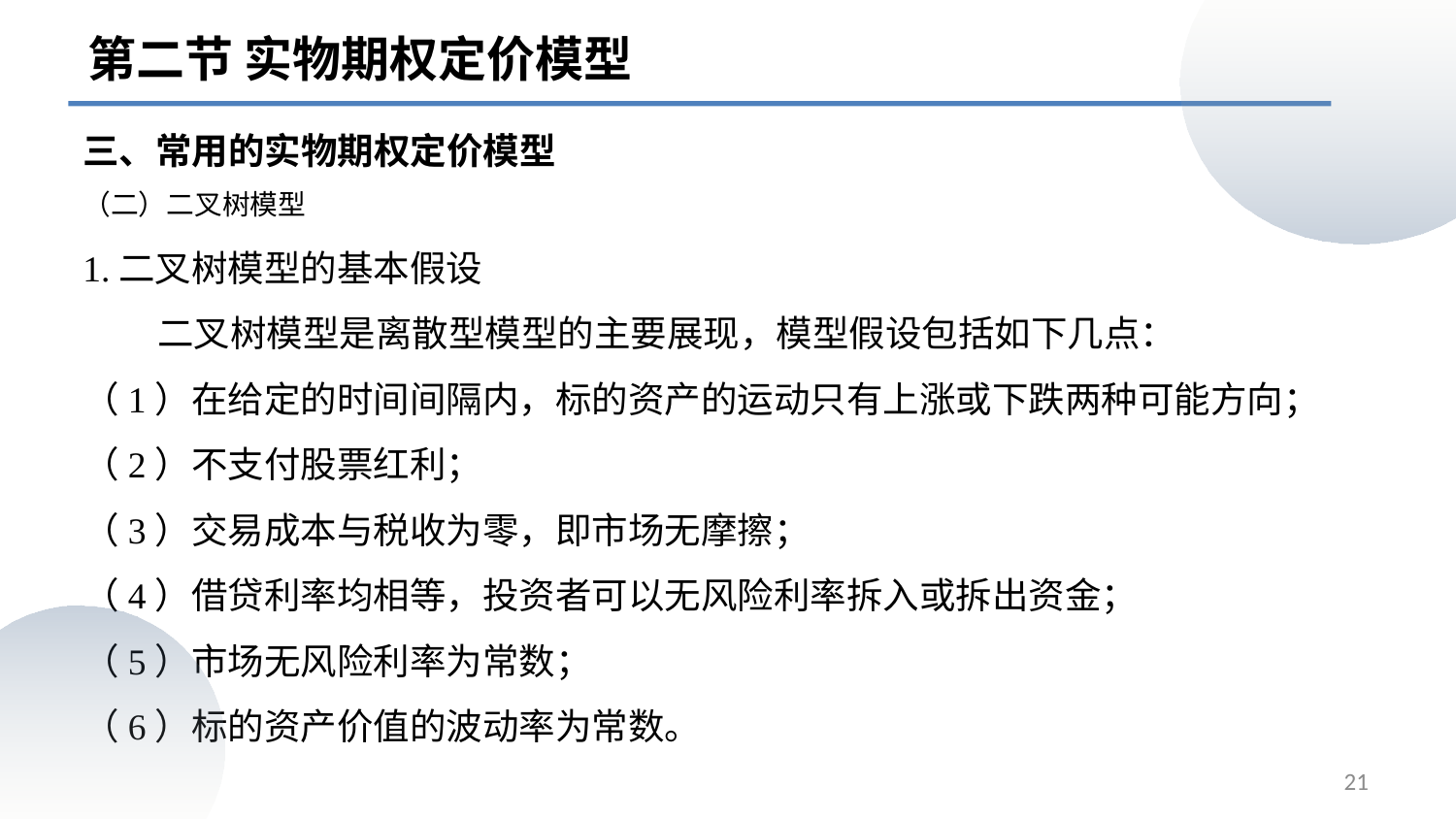

第二节 实物期权定价模型
三、常用的实物期权定价模型
# （二）二叉树模型
1.二叉树模型的基本假设
        二叉树模型是离散型模型的主要展现，模型假设包括如下几点：
（1）在给定的时间间隔内，标的资产的运动只有上涨或下跌两种可能方向；
（2）不支付股票红利；
（3）交易成本与税收为零，即市场无摩擦；
（4）借贷利率均相等，投资者可以无风险利率拆入或拆出资金；
（5）市场无风险利率为常数；
（6）标的资产价值的波动率为常数。

21